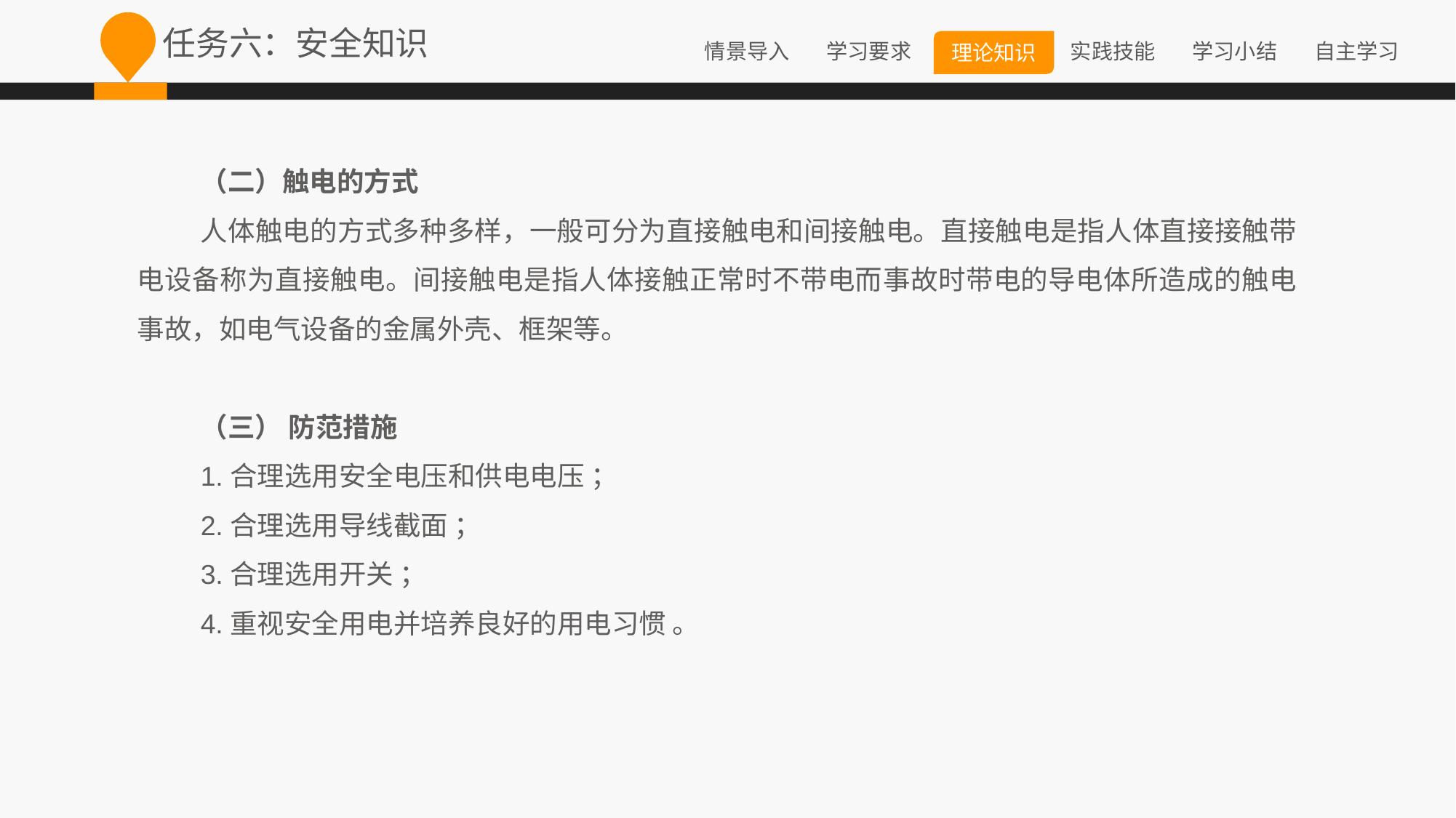

任务六：安全知识
（二）触电的方式
人体触电的方式多种多样，一般可分为直接触电和间接触电。直接触电是指人体直接接触带电设备称为直接触电。间接触电是指人体接触正常时不带电而事故时带电的导电体所造成的触电事故，如电气设备的金属外壳、框架等。

（三） 防范措施
1.合理选用安全电压和供电电压 ；
2.合理选用导线截面 ；
3.合理选用开关 ；
4.重视安全用电并培养良好的用电习惯 。